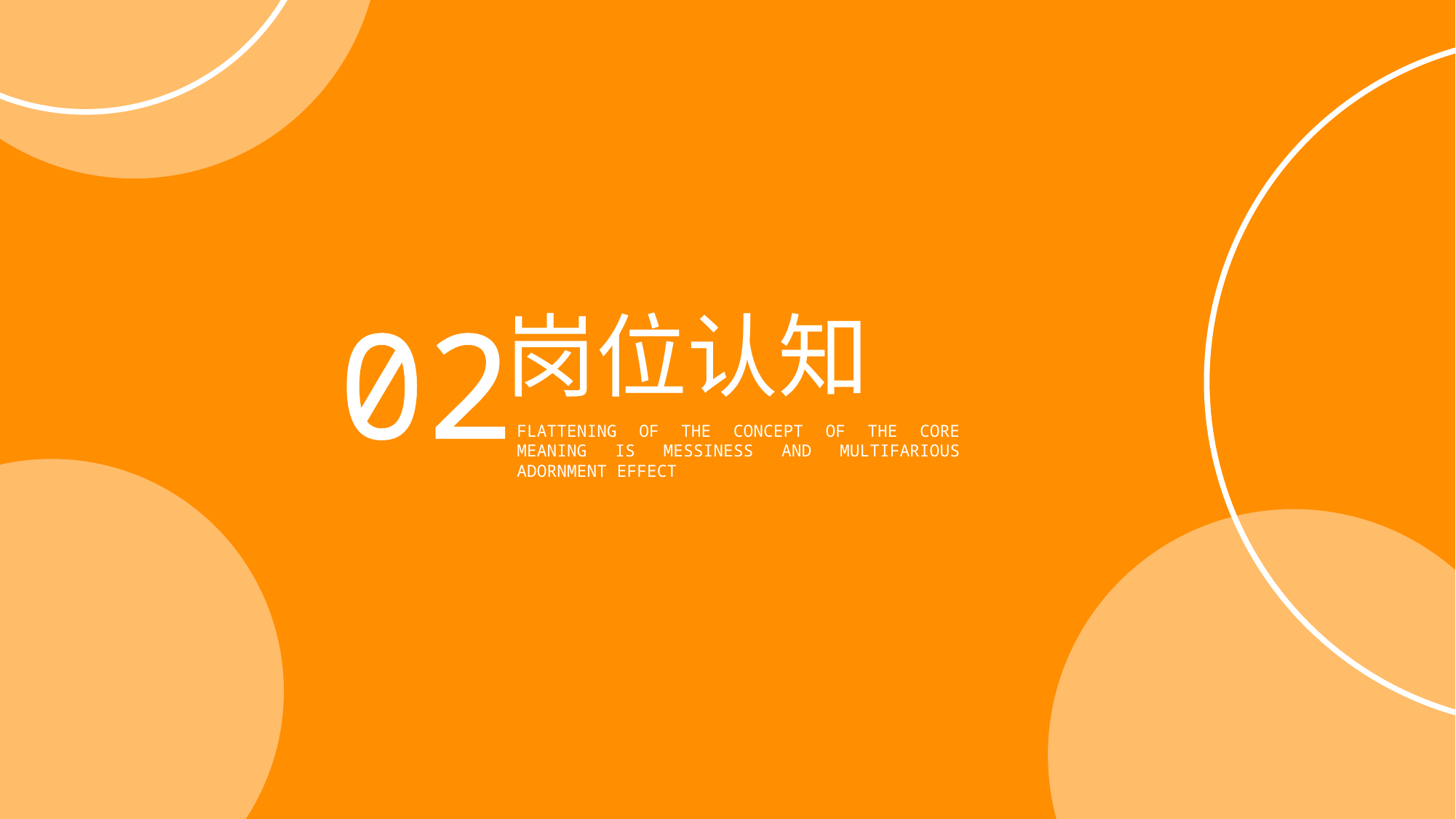

02
岗位认知
FLATTENING OF THE CONCEPT OF THE CORE MEANING IS MESSINESS AND MULTIFARIOUS ADORNMENT EFFECT